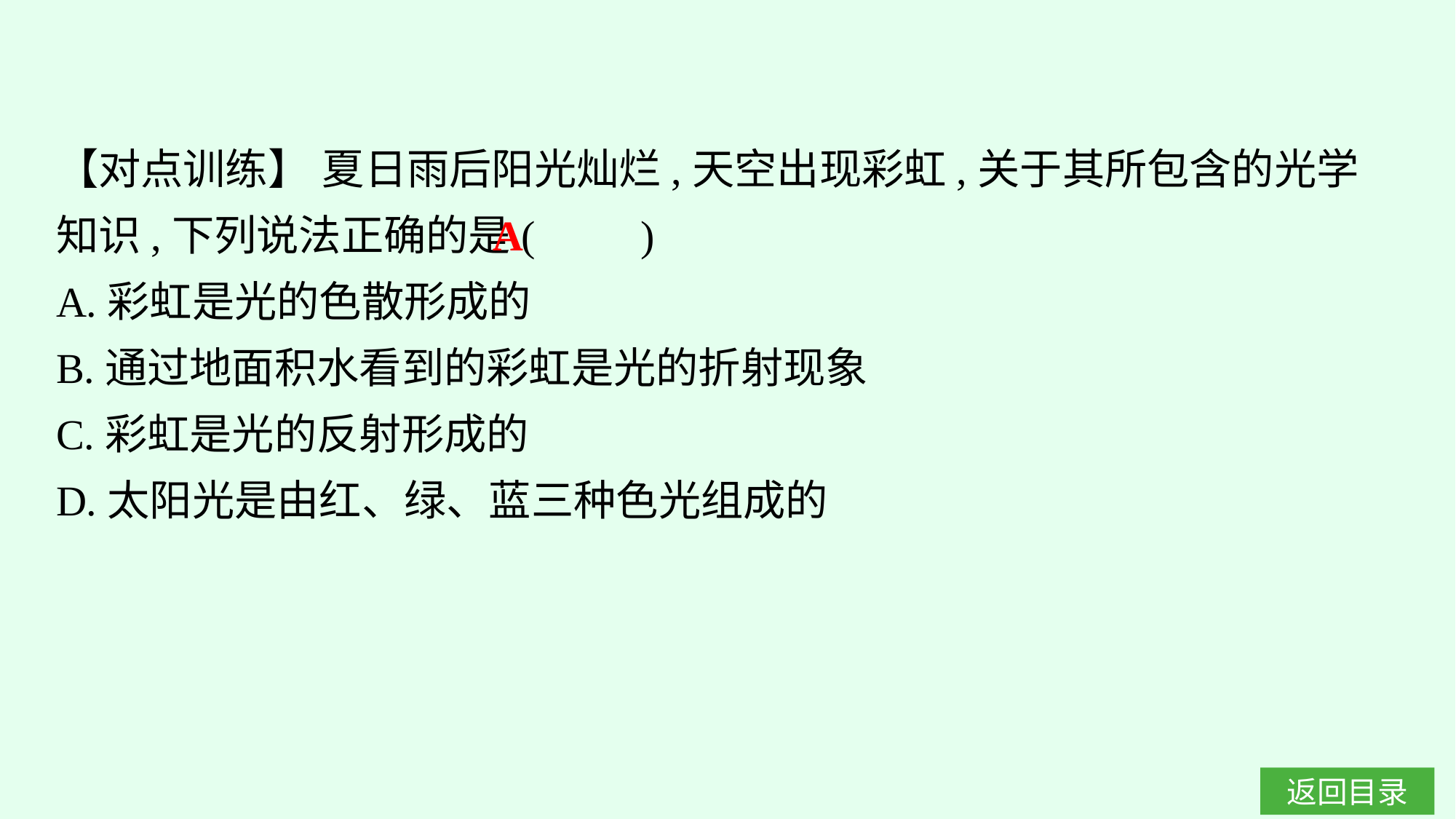

【对点训练】 夏日雨后阳光灿烂,天空出现彩虹,关于其所包含的光学知识,下列说法正确的是(　　)
A.彩虹是光的色散形成的
B.通过地面积水看到的彩虹是光的折射现象
C.彩虹是光的反射形成的
D.太阳光是由红、绿、蓝三种色光组成的
A